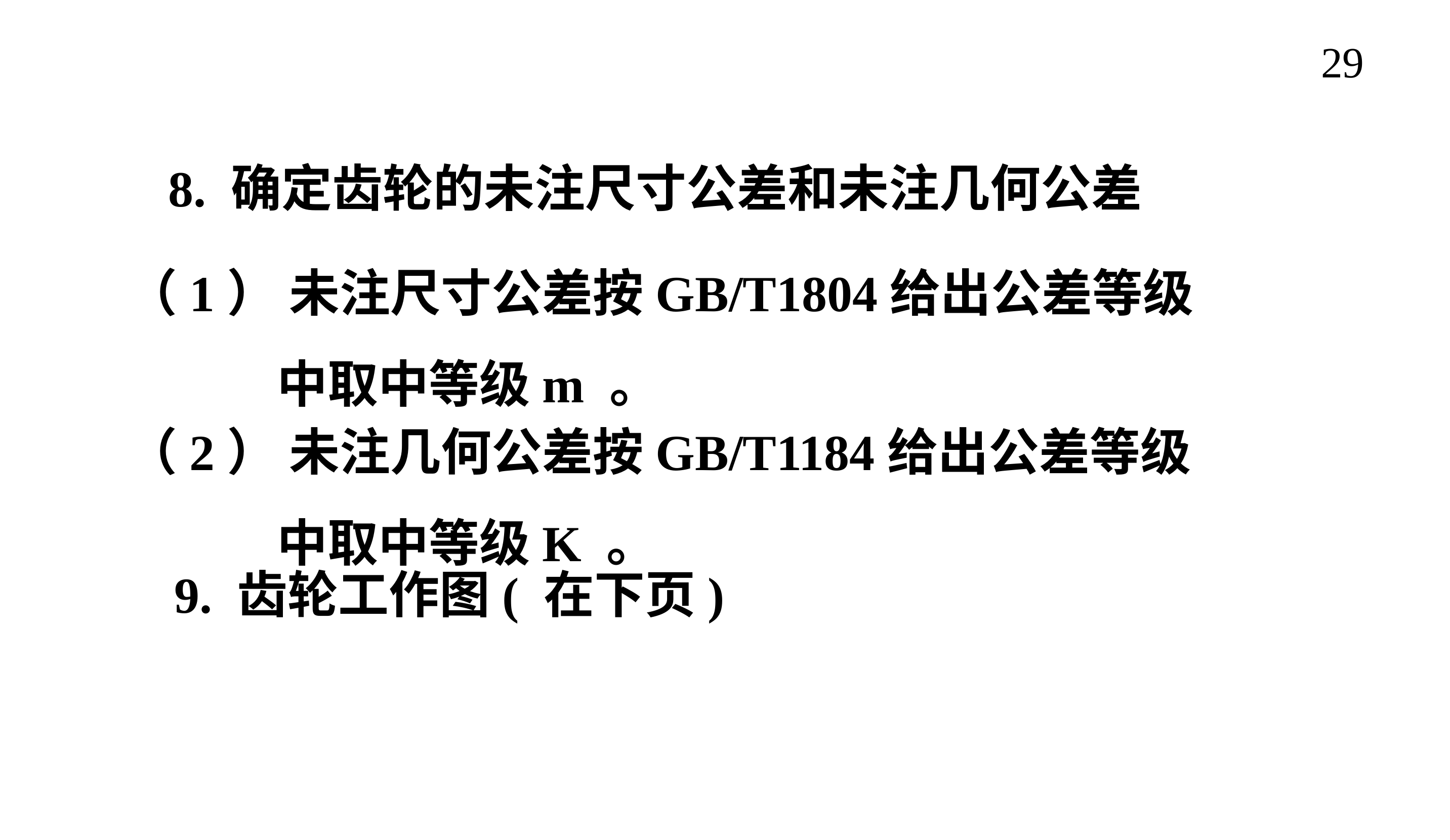

29
8. 确定齿轮的未注尺寸公差和未注几何公差
（1） 未注尺寸公差按GB/T1804给出公差等级
            中取中等级m 。
（2） 未注几何公差按GB/T1184给出公差等级
            中取中等级K 。
9. 齿轮工作图( 在下页)